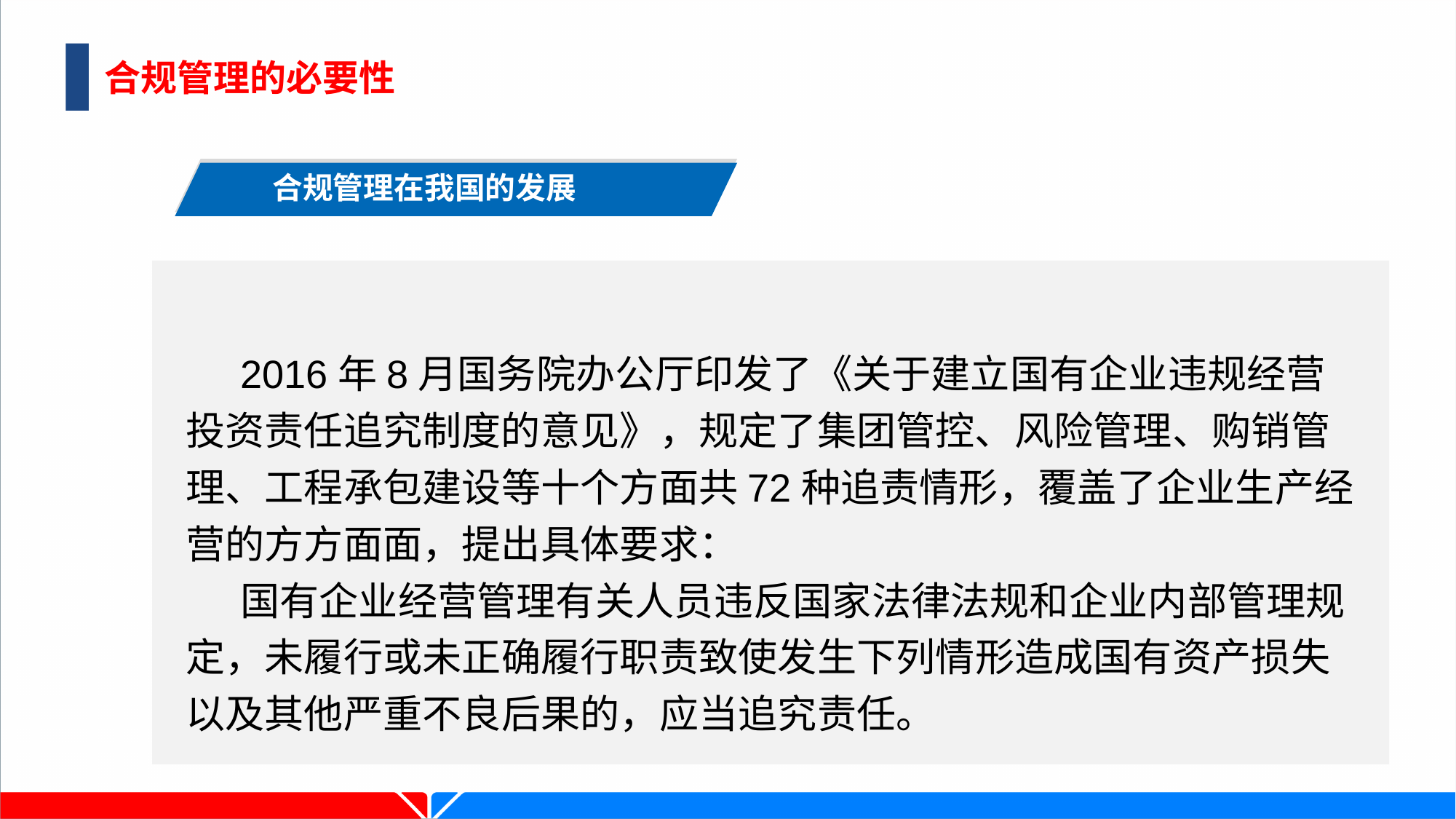

合规管理的必要性

合规管理在我国的发展

2016年8月国务院办公厅印发了《关于建立国有企业违规经营投资责任追究制度的意见》，规定了集团管控、风险管理、购销管理、工程承包建设等十个方面共72种追责情形，覆盖了企业生产经营的方方面面，提出具体要求：
国有企业经营管理有关人员违反国家法律法规和企业内部管理规定，未履行或未正确履行职责致使发生下列情形造成国有资产损失以及其他严重不良后果的，应当追究责任。